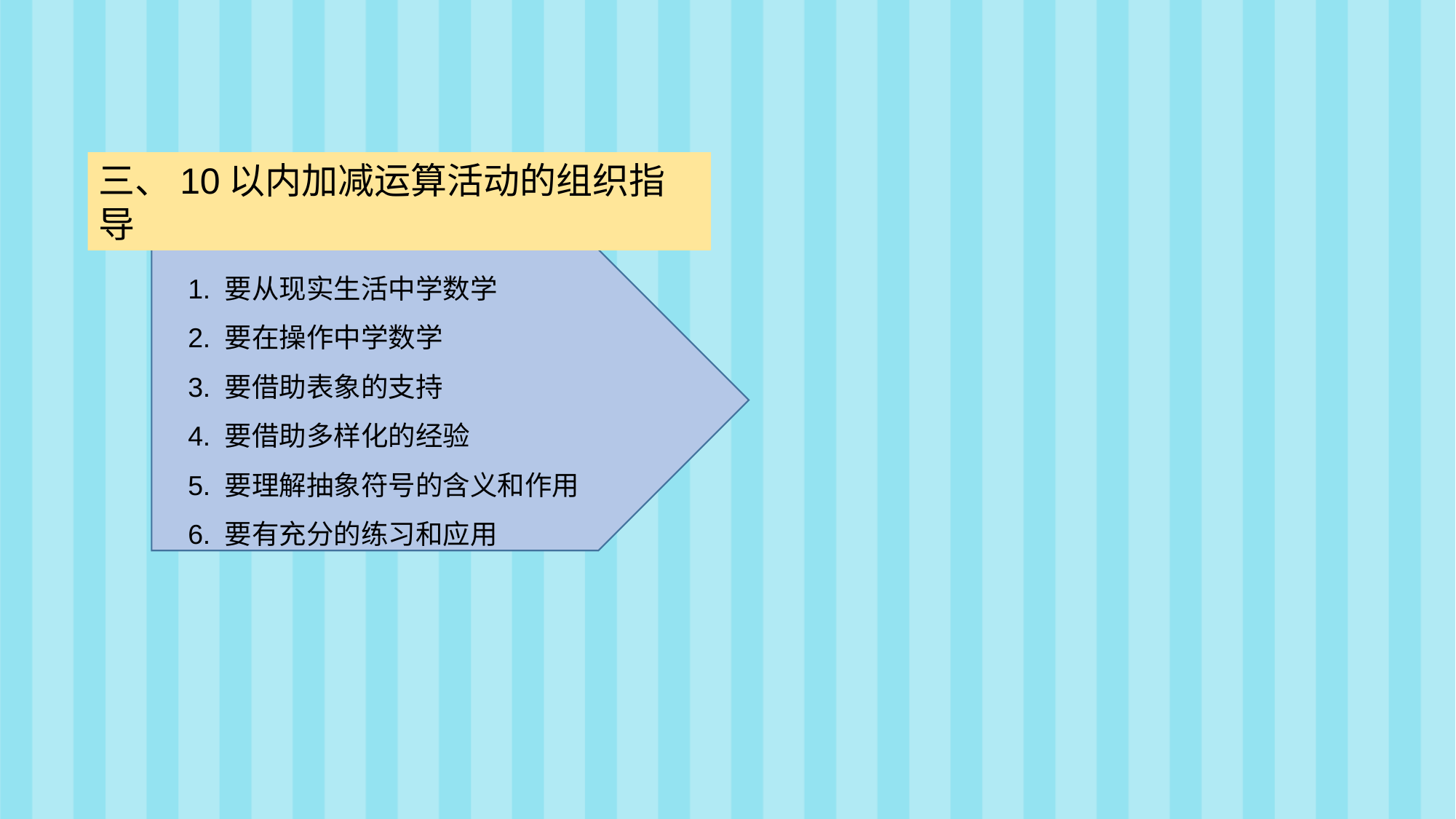

三、10以内加减运算活动的组织指导

1. 要从现实生活中学数学
2. 要在操作中学数学
3. 要借助表象的支持
4. 要借助多样化的经验
5. 要理解抽象符号的含义和作用
6. 要有充分的练习和应用